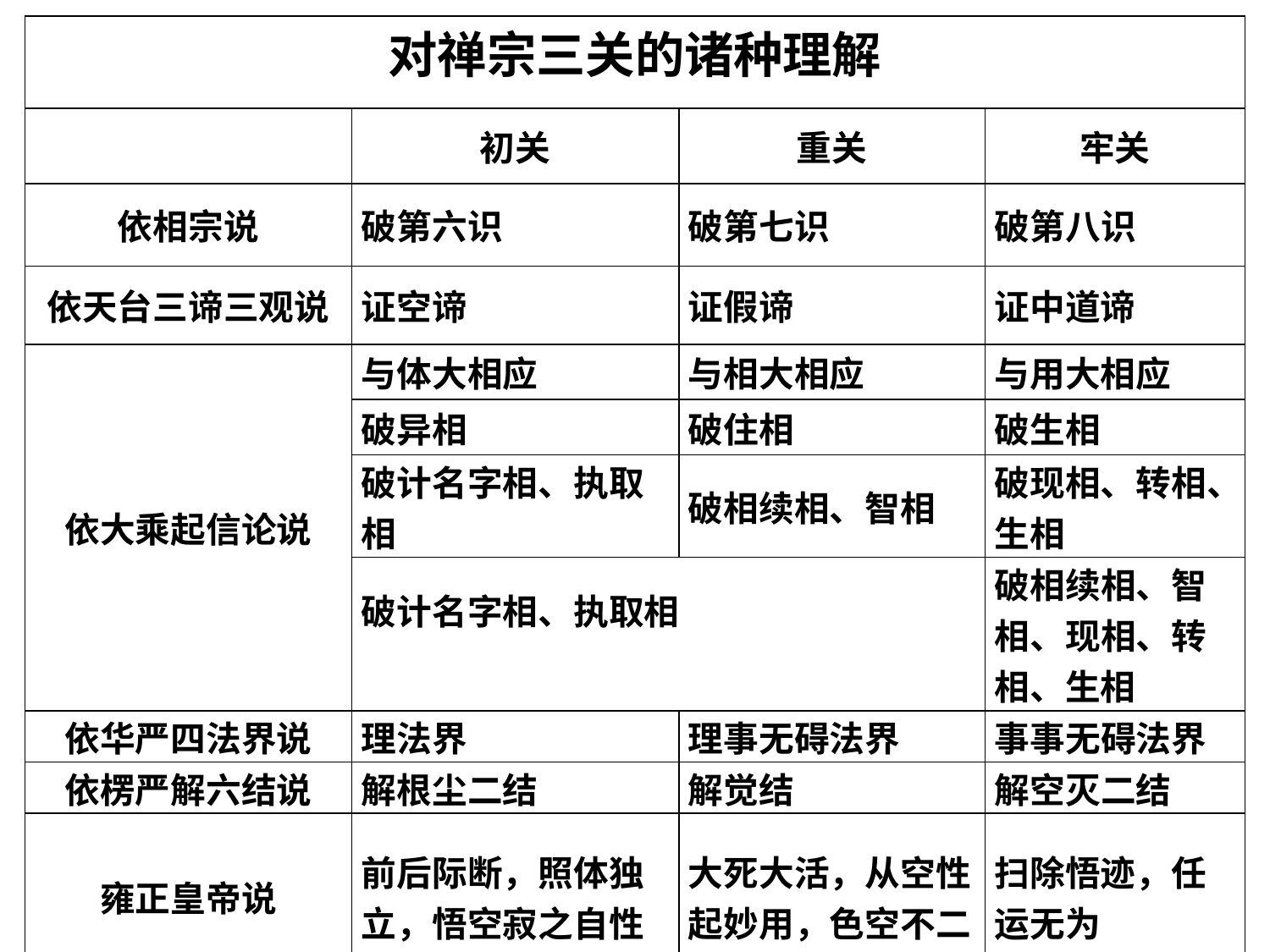

| 对禅宗三关的诸种理解 |  |  |  |
| --- | --- | --- | --- |
|  | 初关 | 重关 | 牢关 |
| 依相宗说 | 破第六识 | 破第七识 | 破第八识 |
| 依天台三谛三观说 | 证空谛 | 证假谛 | 证中道谛 |
| 依大乘起信论说 | 与体大相应 | 与相大相应 | 与用大相应 |
|  | 破异相 | 破住相 | 破生相 |
|  | 破计名字相、执取相 | 破相续相、智相 | 破现相、转相、 生相 |
|  | 破计名字相、执取相 |  | 破相续相、智相、现相、转相、生相 |
| 依华严四法界说 | 理法界 | 理事无碍法界 | 事事无碍法界 |
| 依楞严解六结说 | 解根尘二结 | 解觉结 | 解空灭二结 |
| 雍正皇帝说 | 前后际断，照体独立，悟空寂之自性 | 大死大活，从空性起妙用，色空不二 | 扫除悟迹，任运无为 |